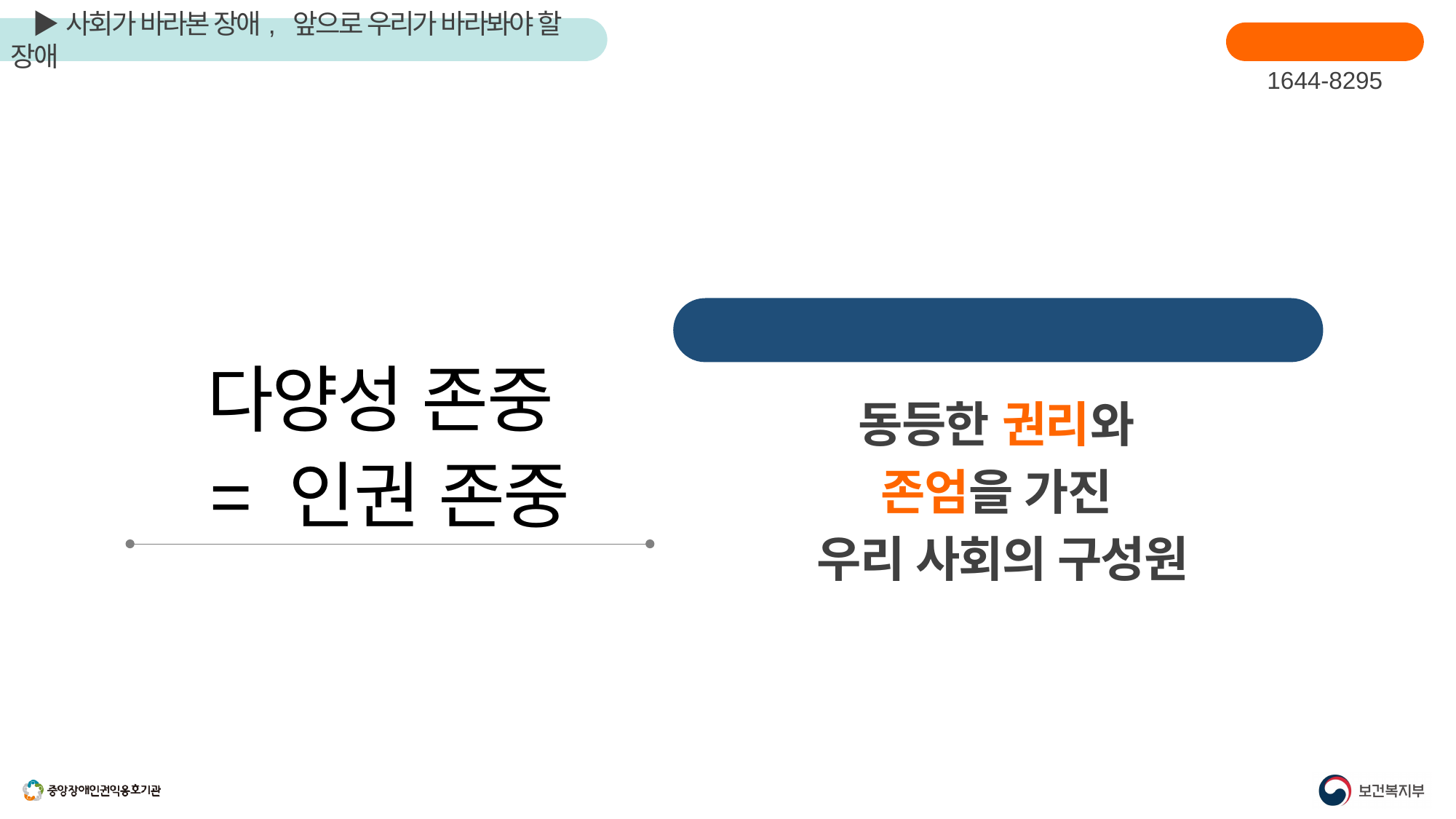

장애인학대신고
1644-8295
모든 사람
동등한 권리와
존엄을 가진
우리 사회의 구성원
다양성 존중
= 인권 존중